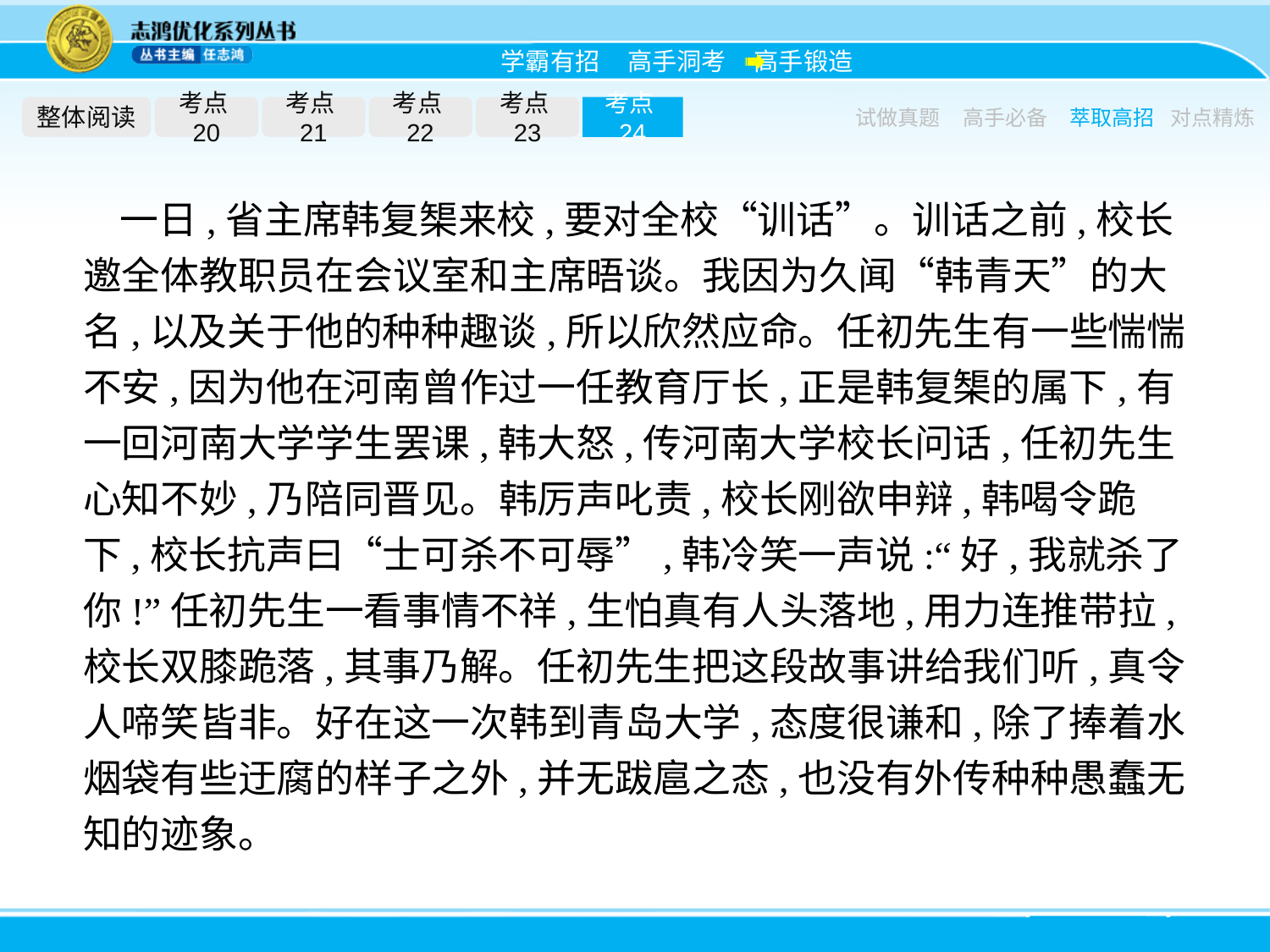

整体阅读
考点20
考点21
考点22
考点23
考点24
试做真题
高手必备
萃取高招
对点精炼
一日,省主席韩复榘来校,要对全校“训话”。训话之前,校长邀全体教职员在会议室和主席晤谈。我因为久闻“韩青天”的大名,以及关于他的种种趣谈,所以欣然应命。任初先生有一些惴惴不安,因为他在河南曾作过一任教育厅长,正是韩复榘的属下,有一回河南大学学生罢课,韩大怒,传河南大学校长问话,任初先生心知不妙,乃陪同晋见。韩厉声叱责,校长刚欲申辩,韩喝令跪下,校长抗声曰“士可杀不可辱”,韩冷笑一声说:“好,我就杀了你!”任初先生一看事情不祥,生怕真有人头落地,用力连推带拉,校长双膝跪落,其事乃解。任初先生把这段故事讲给我们听,真令人啼笑皆非。好在这一次韩到青岛大学,态度很谦和,除了捧着水烟袋有些迂腐的样子之外,并无跋扈之态,也没有外传种种愚蠢无知的迹象。